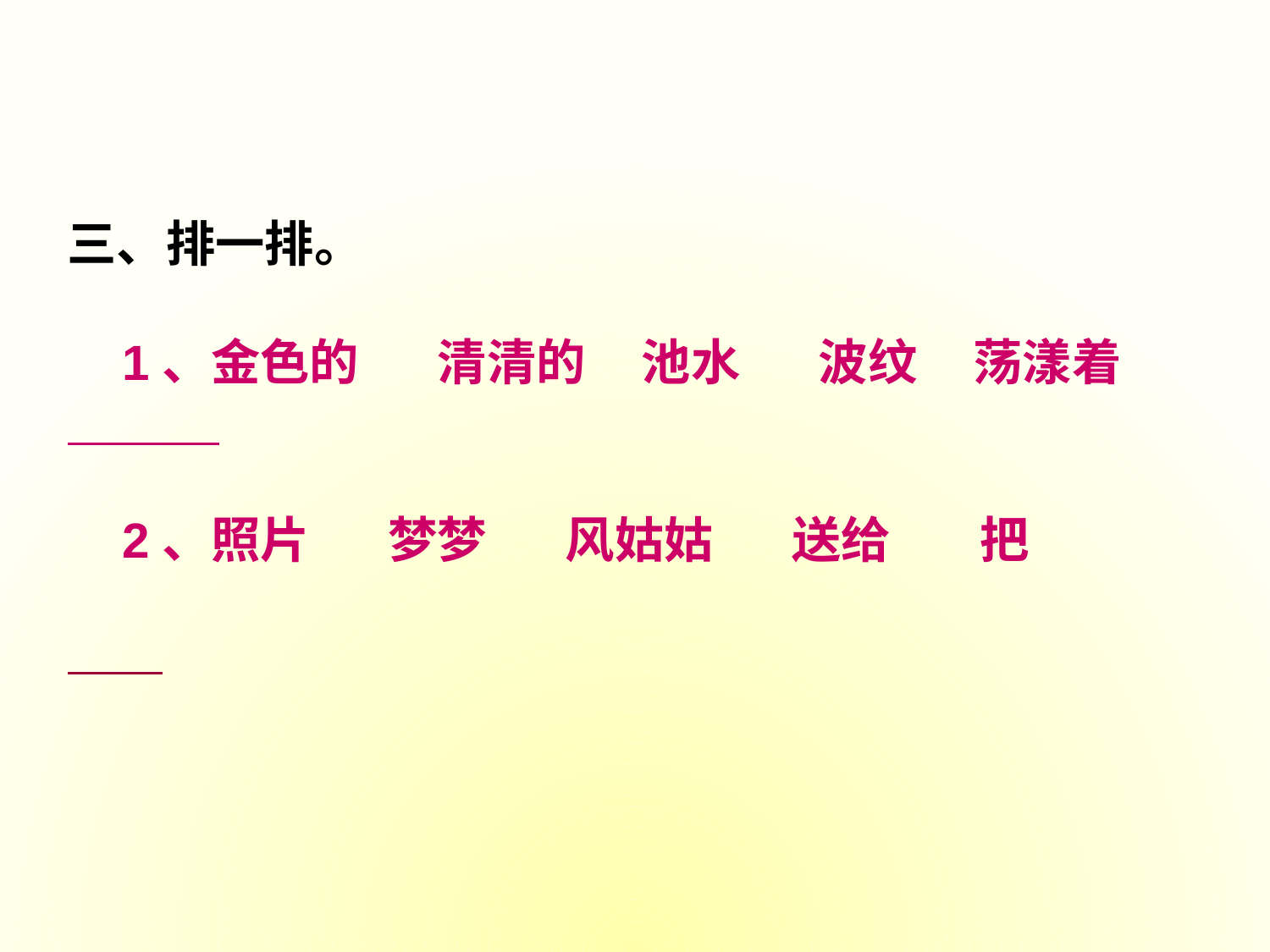

三、排一排。

    1、金色的       清清的     池水       波纹     荡漾着

    2、照片       梦梦       风姑姑       送给        把